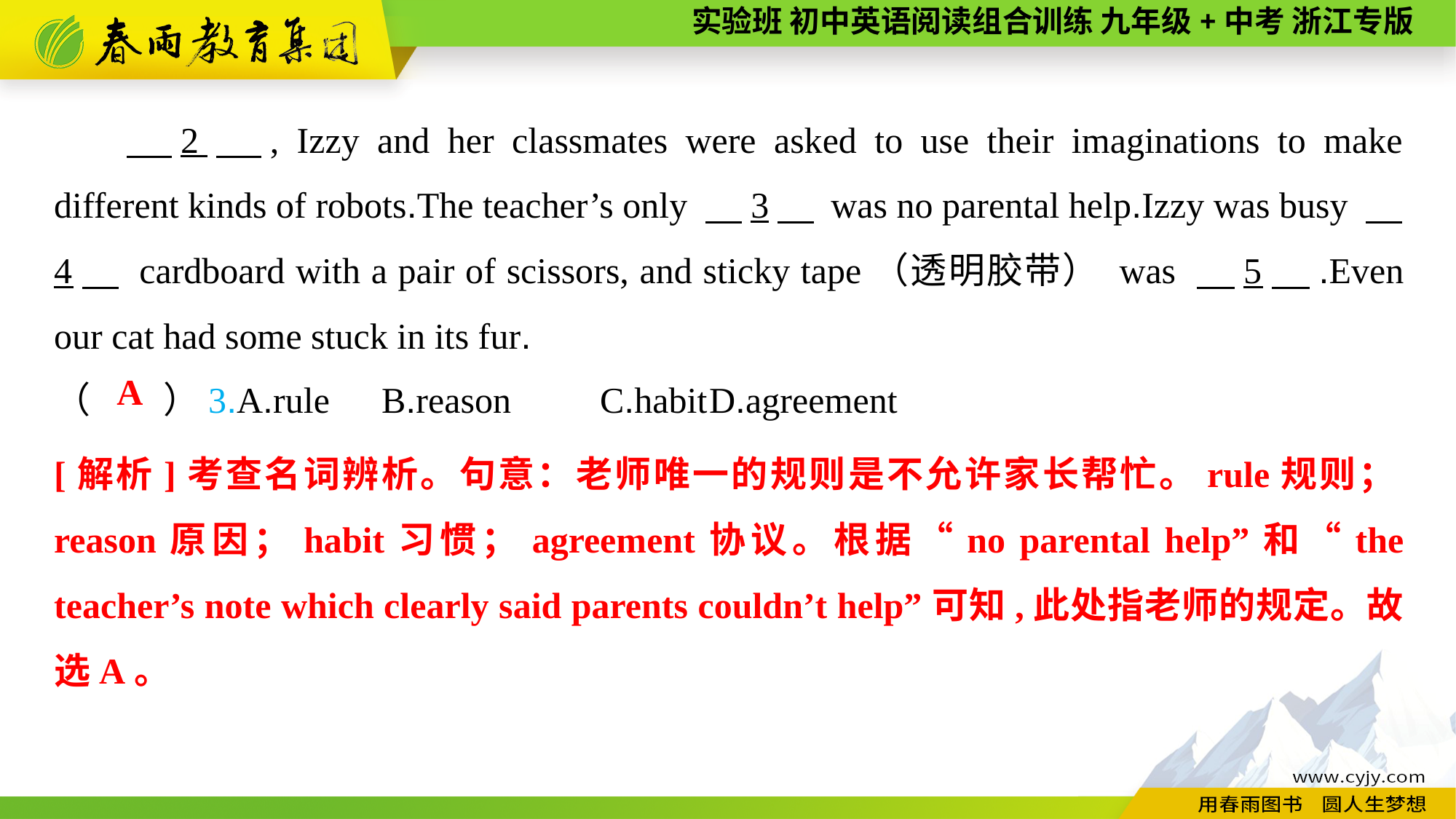

2　, Izzy and her classmates were asked to use their imaginations to make different kinds of robots.The teacher’s only 　3　 was no parental help.Izzy was busy 　4　 cardboard with a pair of scissors, and sticky tape（透明胶带） was 　5　.Even our cat had some stuck in its fur.
（　　）3.A.rule	B.reason	C.habit	D.agreement
A
[解析]考查名词辨析。句意：老师唯一的规则是不允许家长帮忙。rule规则；reason原因；habit习惯；agreement协议。根据“no parental help”和“the teacher’s note which clearly said parents couldn’t help”可知,此处指老师的规定。故选A。